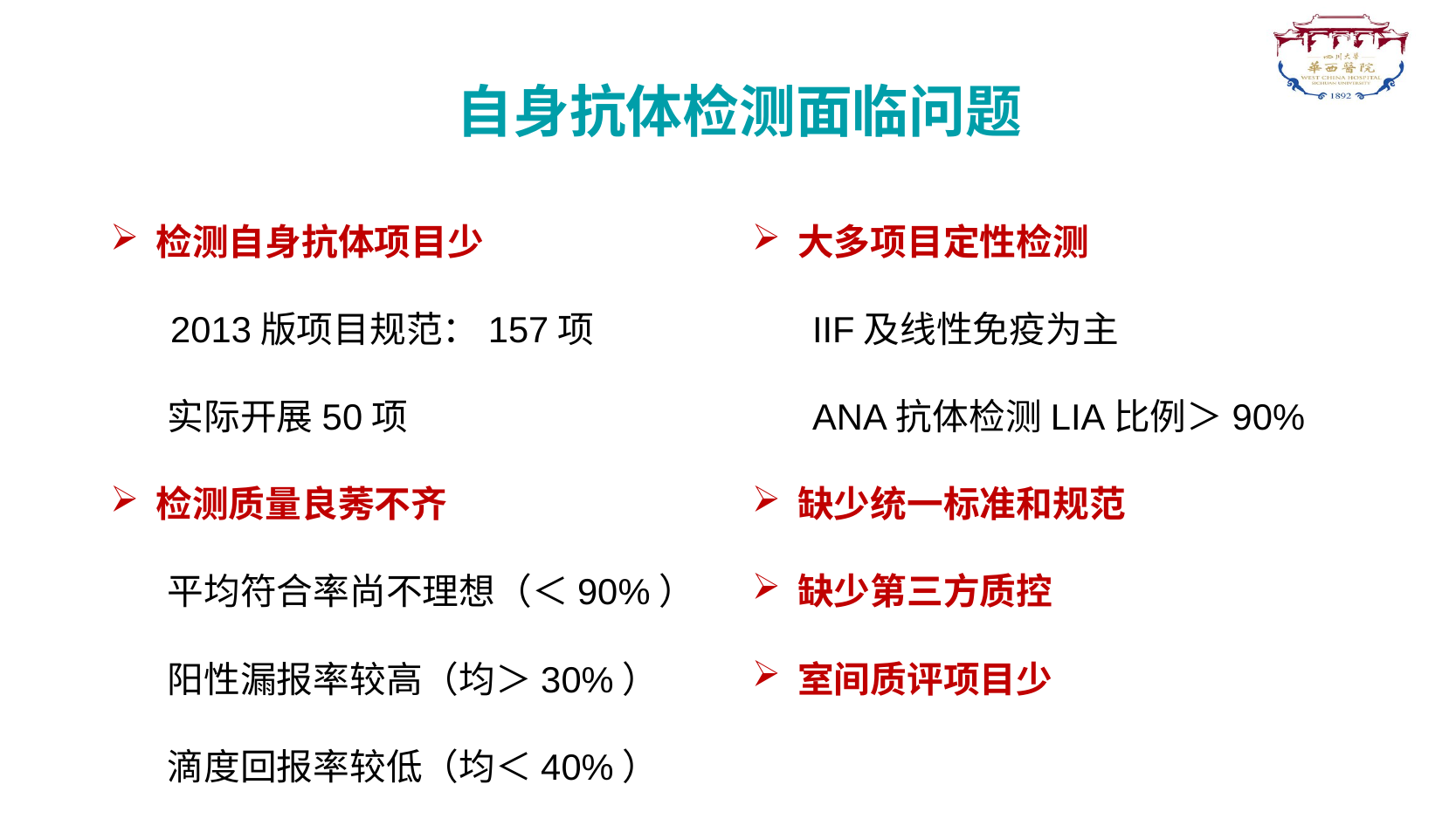

自身抗体检测面临问题
检测自身抗体项目少
      2013版项目规范：157项
      实际开展50项
检测质量良莠不齐
      平均符合率尚不理想（＜90%）
      阳性漏报率较高（均＞30%）
      滴度回报率较低（均＜40%）
大多项目定性检测
      IIF及线性免疫为主
      ANA抗体检测LIA比例＞90%
缺少统一标准和规范
缺少第三方质控
室间质评项目少